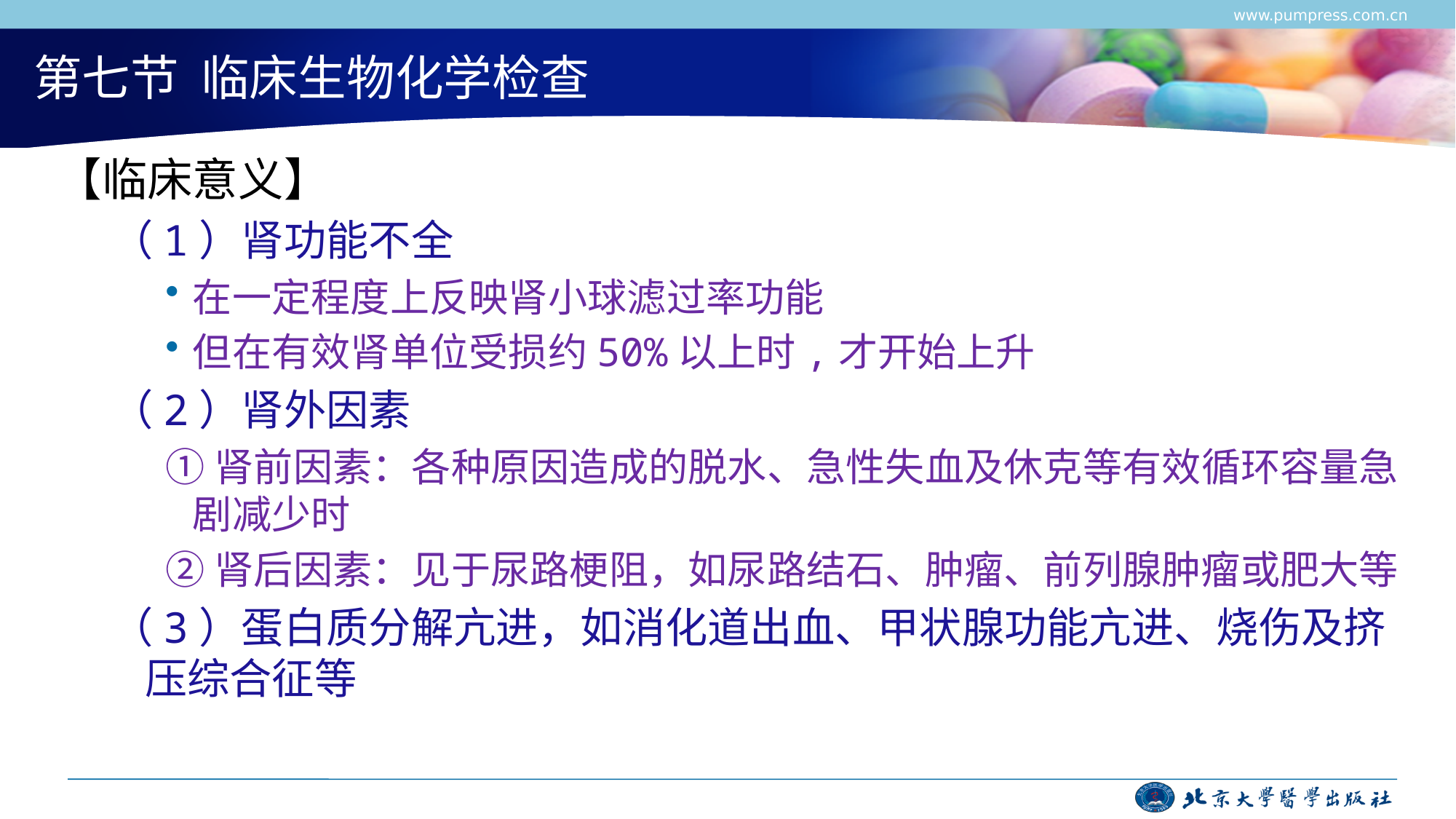

www.pumpress.com.cn
# 第七节  临床生物化学检查
【临床意义】
（1）肾功能不全
在一定程度上反映肾小球滤过率功能
但在有效肾单位受损约50%以上时,才开始上升
（2）肾外因素
①肾前因素：各种原因造成的脱水、急性失血及休克等有效循环容量急剧减少时
②肾后因素：见于尿路梗阻，如尿路结石、肿瘤、前列腺肿瘤或肥大等
（3）蛋白质分解亢进，如消化道出血、甲状腺功能亢进、烧伤及挤压综合征等